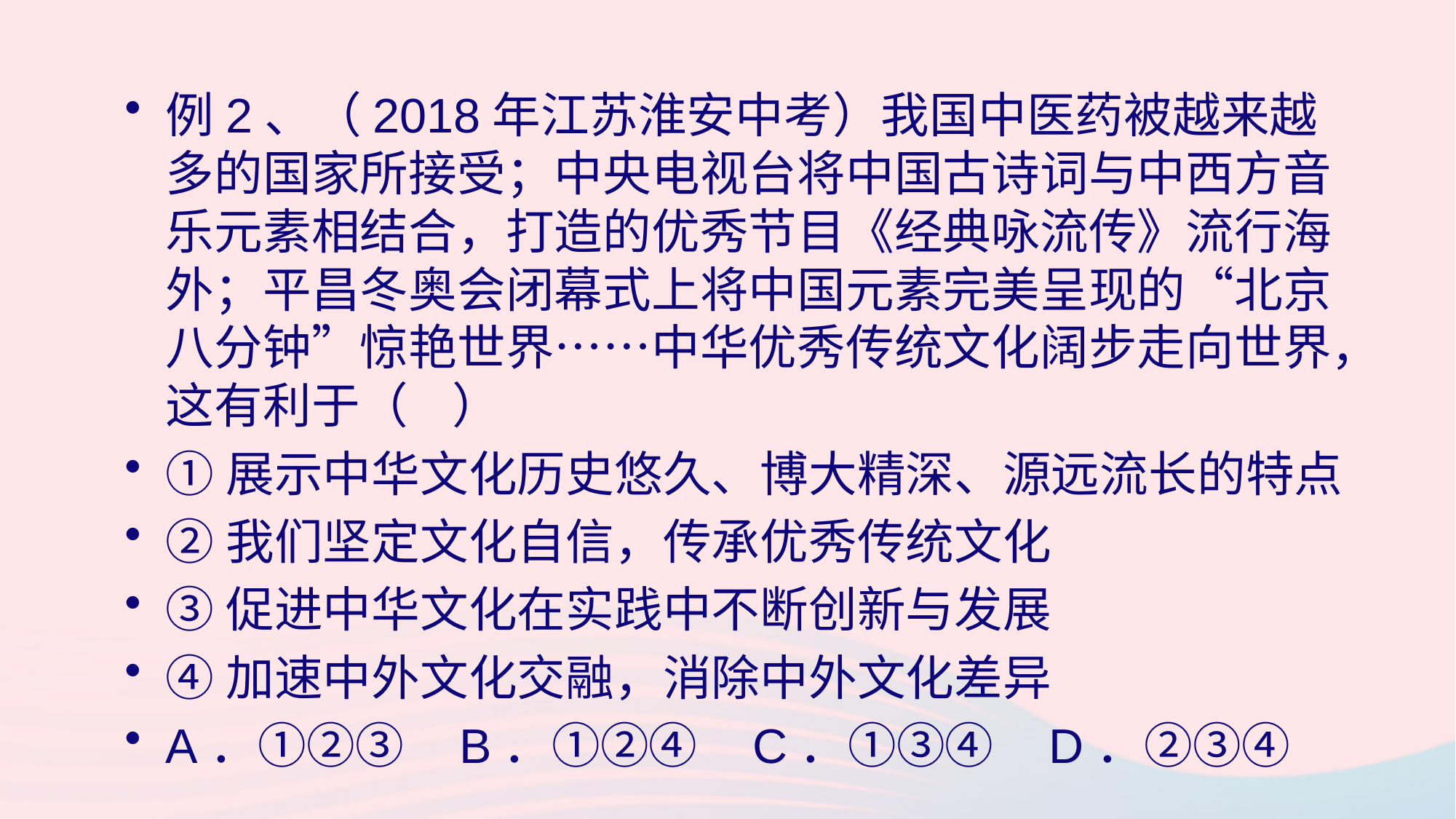

例2、（2018年江苏淮安中考）我国中医药被越来越多的国家所接受；中央电视台将中国古诗词与中西方音乐元素相结合，打造的优秀节目《经典咏流传》流行海外；平昌冬奥会闭幕式上将中国元素完美呈现的“北京八分钟”惊艳世界……中华优秀传统文化阔步走向世界，这有利于（    ）
①展示中华文化历史悠久、博大精深、源远流长的特点
②我们坚定文化自信，传承优秀传统文化
③促进中华文化在实践中不断创新与发展
④加速中外文化交融，消除中外文化差异
A．①②③    B．①②④    C．①③④    D．②③④